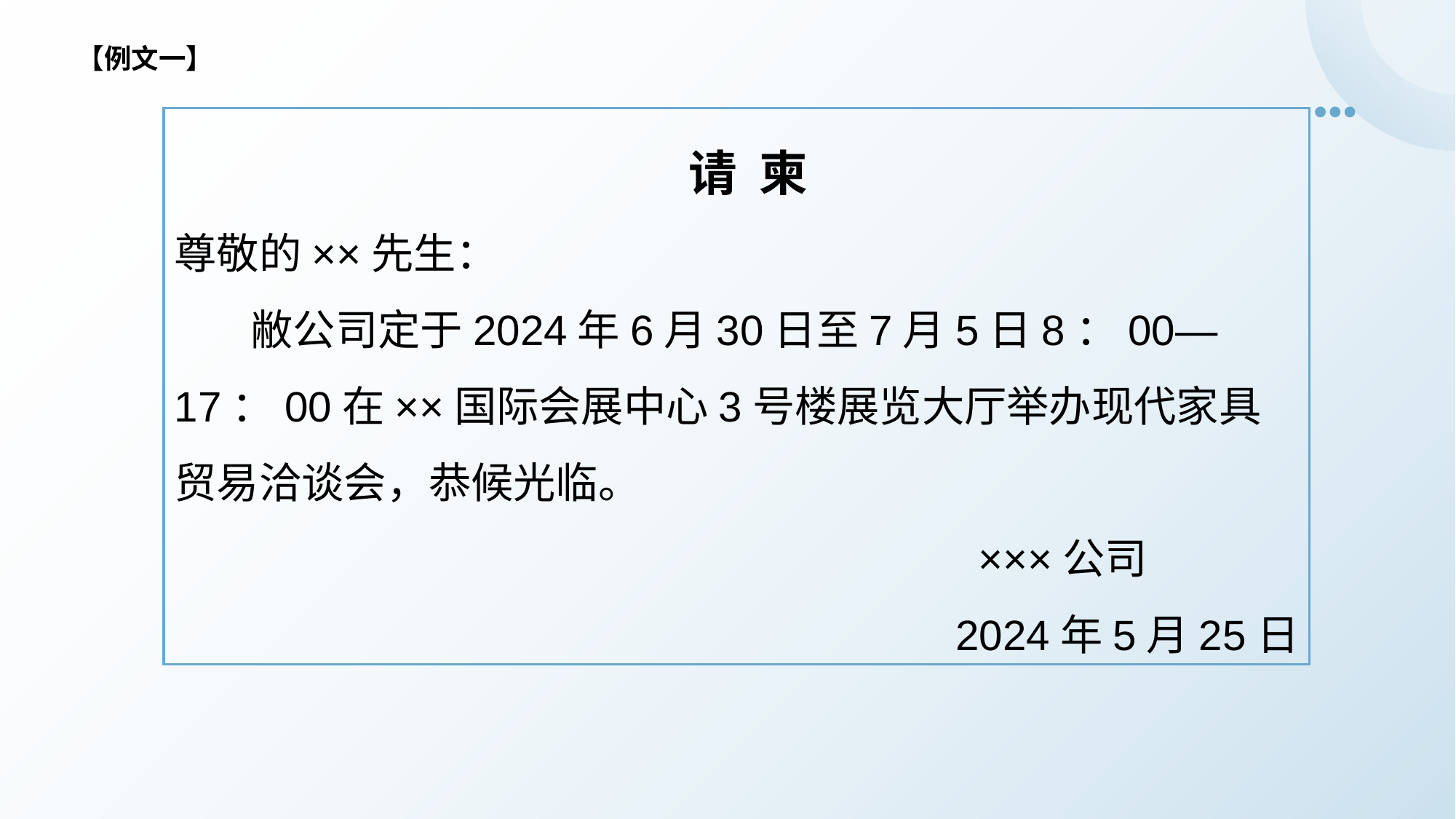

【例文一】
 请  柬
尊敬的××先生：
       敝公司定于2024年6月30日至7月5日8：00—17：00在××国际会展中心3号楼展览大厅举办现代家具贸易洽谈会，恭候光临。
                                                                    ×××公司
2024年5月25日